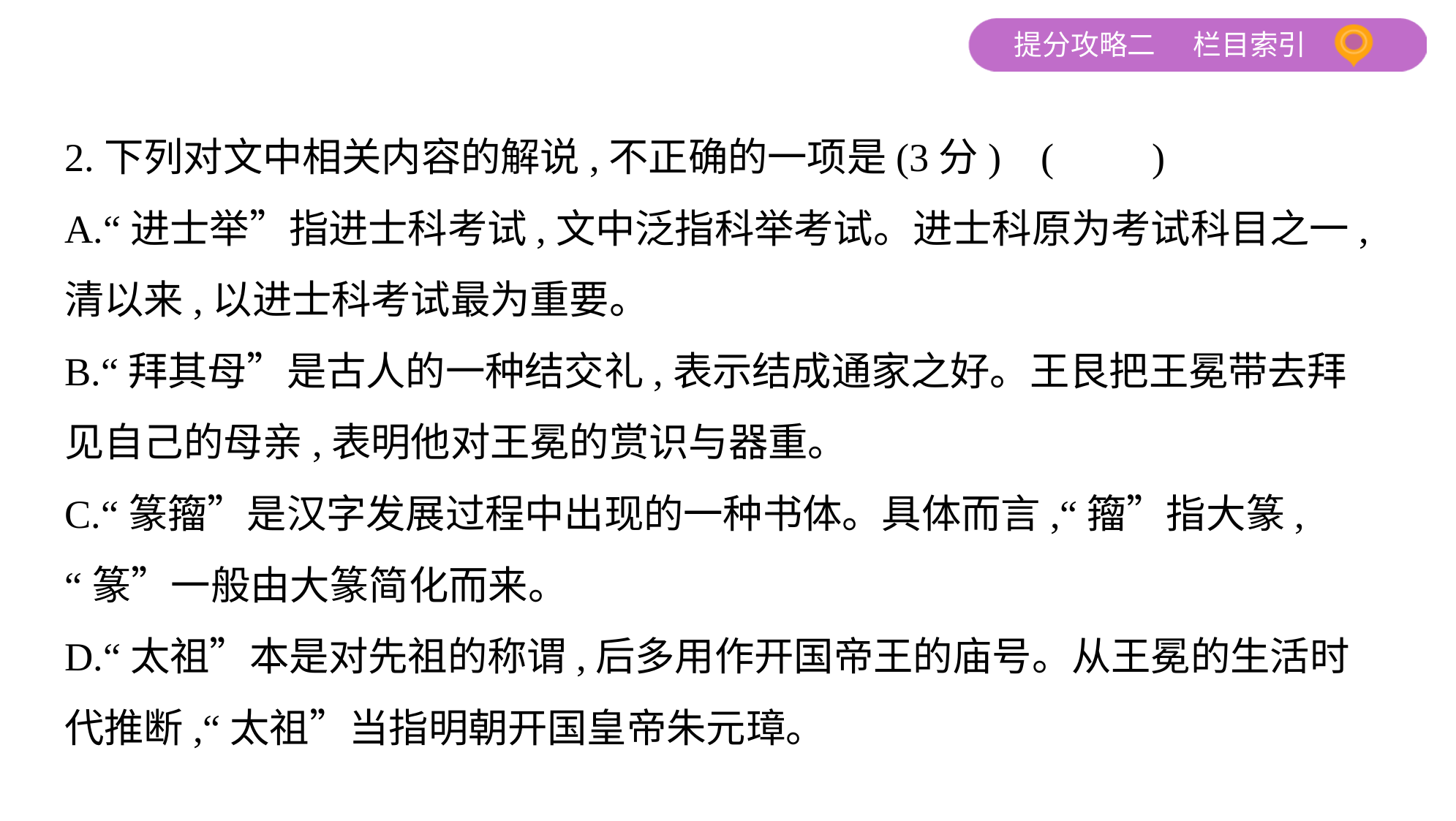

2.下列对文中相关内容的解说,不正确的一项是(3分) (　　)
A.“进士举”指进士科考试,文中泛指科举考试。进士科原为考试科目之一,
清以来,以进士科考试最为重要。
B.“拜其母”是古人的一种结交礼,表示结成通家之好。王艮把王冕带去拜
见自己的母亲,表明他对王冕的赏识与器重。
C.“篆籀”是汉字发展过程中出现的一种书体。具体而言,“籀”指大篆,
“篆”一般由大篆简化而来。
D.“太祖”本是对先祖的称谓,后多用作开国帝王的庙号。从王冕的生活时
代推断,“太祖”当指明朝开国皇帝朱元璋。